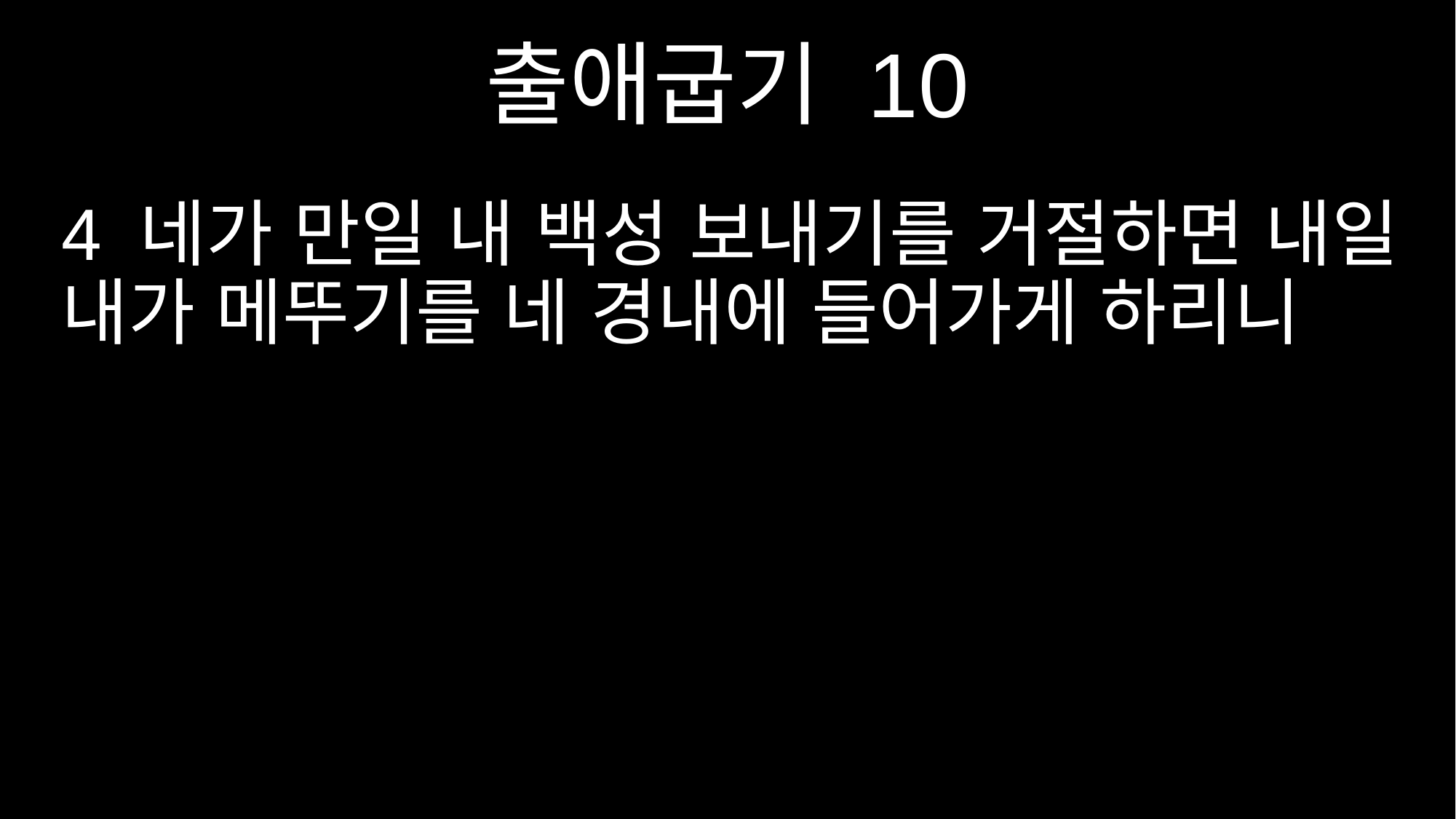

출애굽기 10
4 네가 만일 내 백성 보내기를 거절하면 내일 내가 메뚜기를 네 경내에 들어가게 하리니